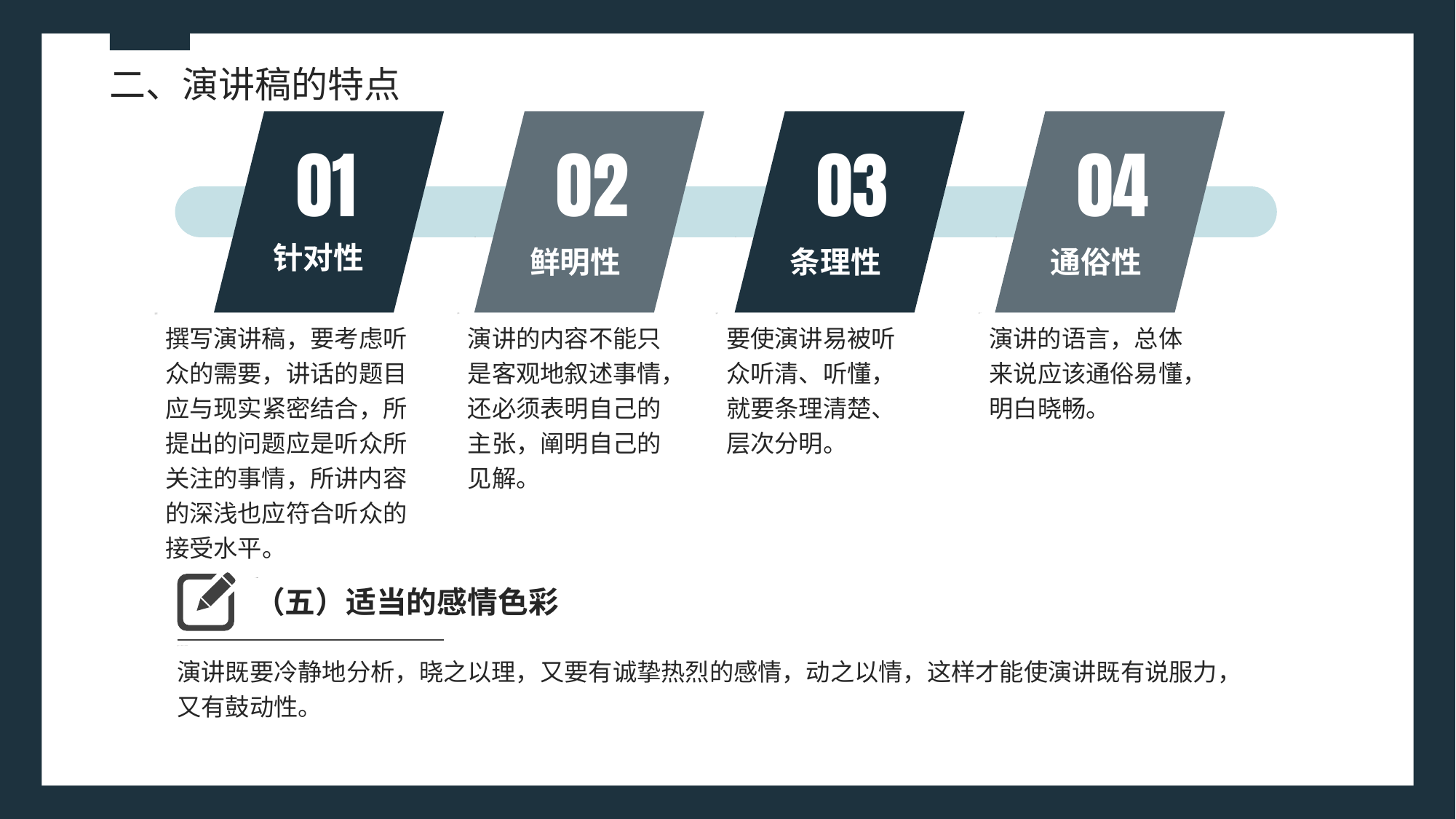

二、演讲稿的特点

01
02
03
04

针对性
鲜明性
条理性
通俗性
撰写演讲稿，要考虑听众的需要，讲话的题目应与现实紧密结合，所提出的问题应是听众所关注的事情，所讲内容的深浅也应符合听众的接受水平。
要使演讲易被听众听清、听懂，就要条理清楚、层次分明。
演讲的内容不能只是客观地叙述事情，还必须表明自己的主张，阐明自己的见解。
演讲的语言，总体来说应该通俗易懂，明白晓畅。

（五）适当的感情色彩
演讲既要冷静地分析，晓之以理，又要有诚挚热烈的感情，动之以情，这样才能使演讲既有说服力，又有鼓动性。